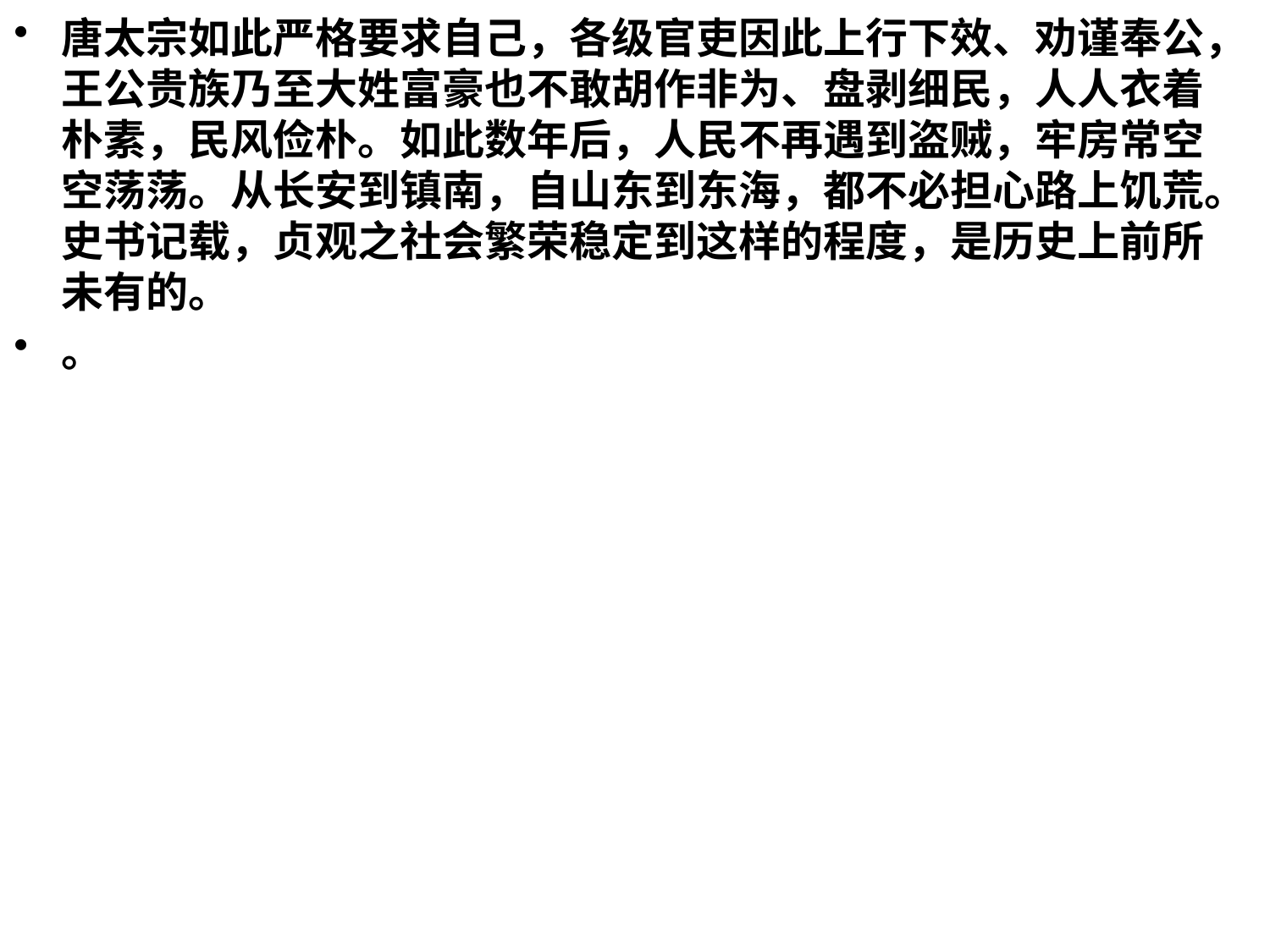

唐太宗如此严格要求自己，各级官吏因此上行下效、劝谨奉公，王公贵族乃至大姓富豪也不敢胡作非为、盘剥细民，人人衣着朴素，民风俭朴。如此数年后，人民不再遇到盗贼，牢房常空空荡荡。从长安到镇南，自山东到东海，都不必担心路上饥荒。史书记载，贞观之社会繁荣稳定到这样的程度，是历史上前所未有的。
。

#